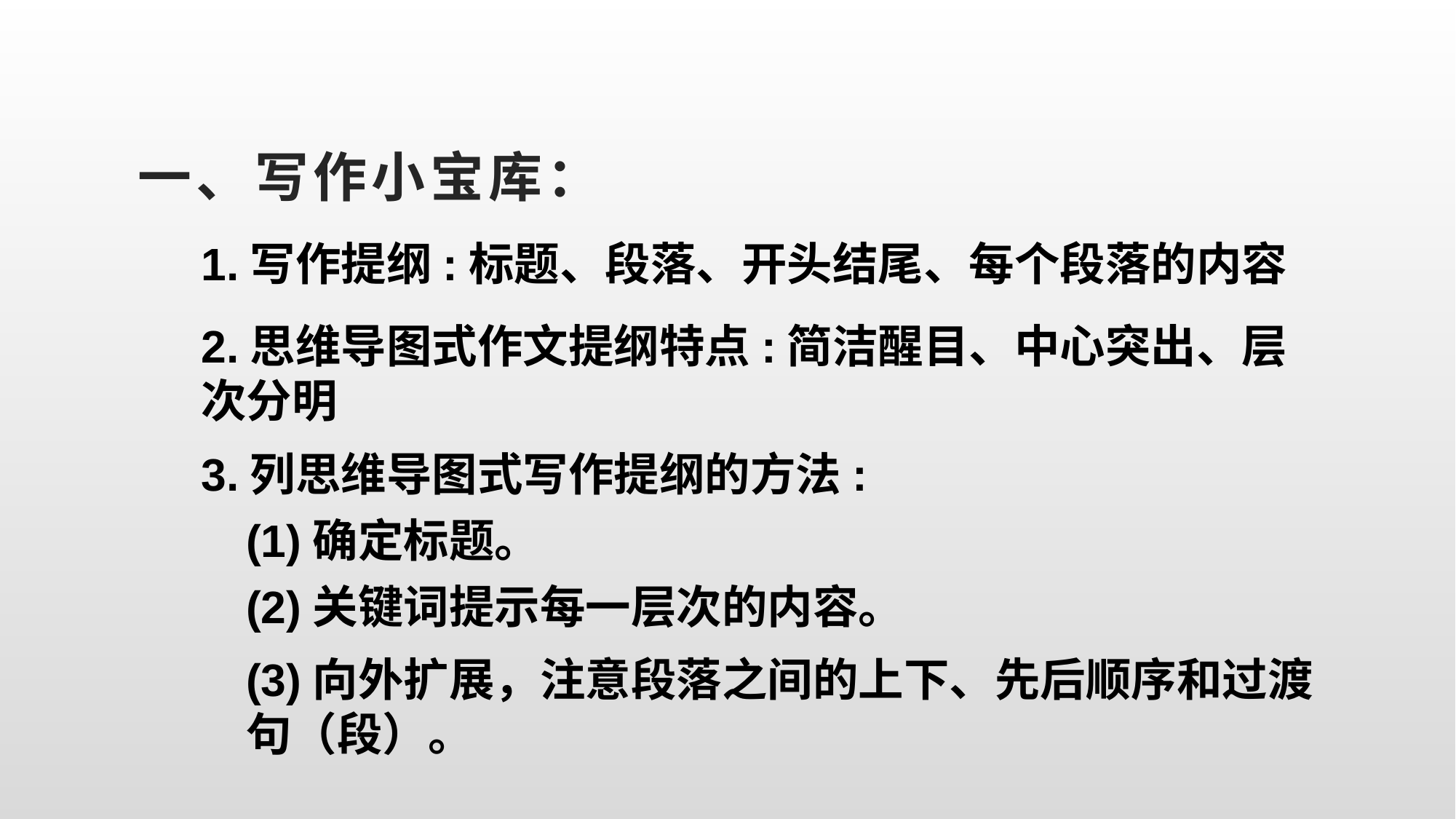

# 一、写作小宝库：
1.写作提纲:标题、段落、开头结尾、每个段落的内容
2.思维导图式作文提纲特点:简洁醒目、中心突出、层次分明
3.列思维导图式写作提纲的方法:
(1)确定标题。
(2)关键词提示每一层次的内容。
(3)向外扩展，注意段落之间的上下、先后顺序和过渡句（段）。